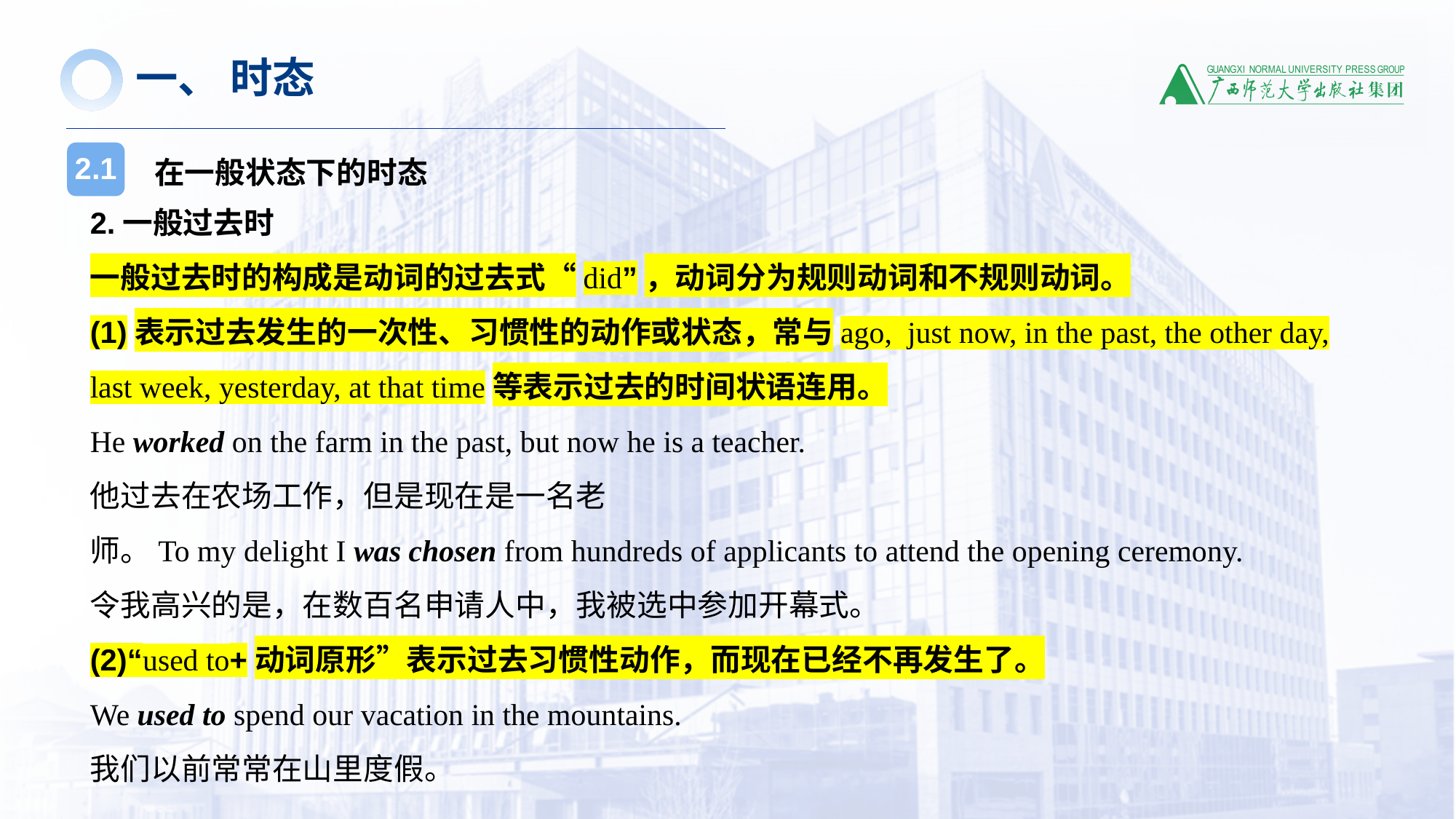

一、 时态

在一般状态下的时态

2.1

2.一般过去时
一般过去时的构成是动词的过去式“did”，动词分为规则动词和不规则动词。
(1)表示过去发生的一次性、习惯性的动作或状态，常与ago,  just now, in the past, the other day, last week, yesterday, at that time等表示过去的时间状语连用。
He worked on the farm in the past, but now he is a teacher.
他过去在农场工作，但是现在是一名老师。To my delight I was chosen from hundreds of applicants to attend the opening ceremony.
令我高兴的是，在数百名申请人中，我被选中参加开幕式。
(2)“used to+动词原形”表示过去习惯性动作，而现在已经不再发生了。
We used to spend our vacation in the mountains.
我们以前常常在山里度假。